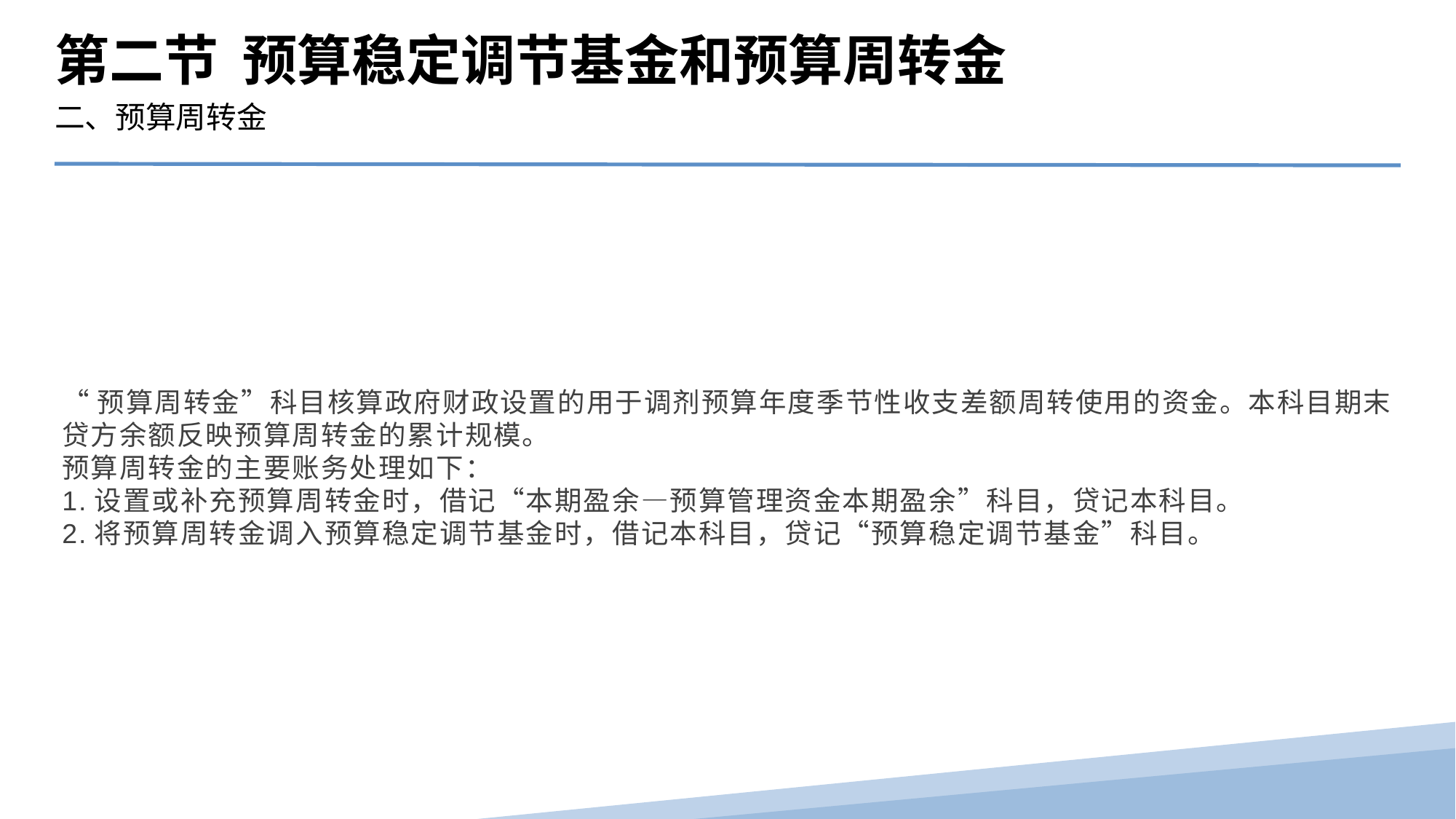

第二节  预算稳定调节基金和预算周转金
二、预算周转金
“预算周转金”科目核算政府财政设置的用于调剂预算年度季节性收支差额周转使用的资金。本科目期末贷方余额反映预算周转金的累计规模。
预算周转金的主要账务处理如下：
1.设置或补充预算周转金时，借记“本期盈余—预算管理资金本期盈余”科目，贷记本科目。
2.将预算周转金调入预算稳定调节基金时，借记本科目，贷记“预算稳定调节基金”科目。